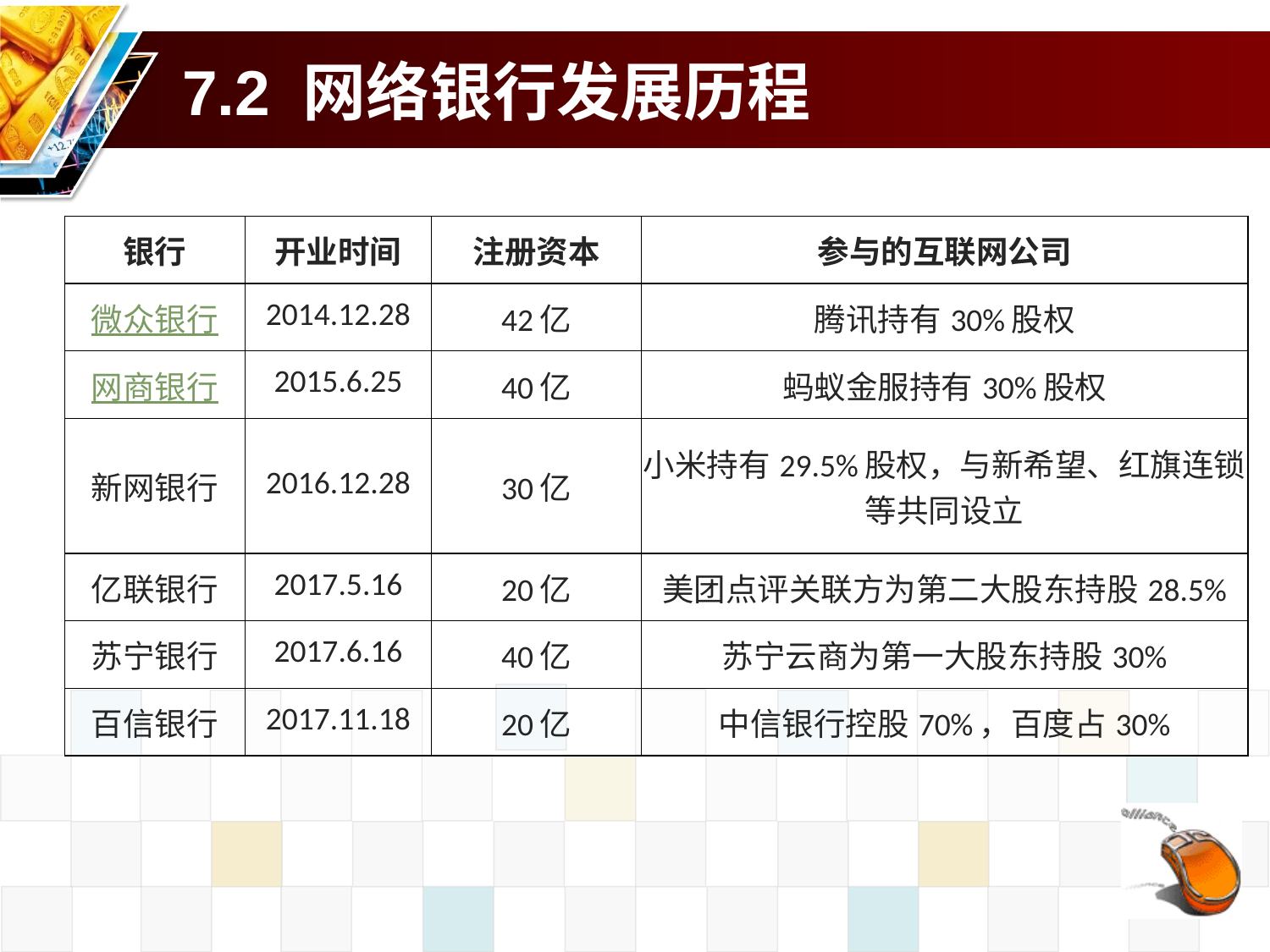

# 7.2 网络银行发展历程
| 银行 | 开业时间 | 注册资本 | 参与的互联网公司 |
| --- | --- | --- | --- |
| 微众银行 | 2014.12.28 | 42亿 | 腾讯持有30%股权 |
| 网商银行 | 2015.6.25 | 40亿 | 蚂蚁金服持有30%股权 |
| 新网银行 | 2016.12.28 | 30亿 | 小米持有29.5%股权，与新希望、红旗连锁等共同设立 |
| 亿联银行 | 2017.5.16 | 20亿 | 美团点评关联方为第二大股东持股28.5% |
| 苏宁银行 | 2017.6.16 | 40亿 | 苏宁云商为第一大股东持股30% |
| 百信银行 | 2017.11.18 | 20亿 | 中信银行控股70%，百度占30% |